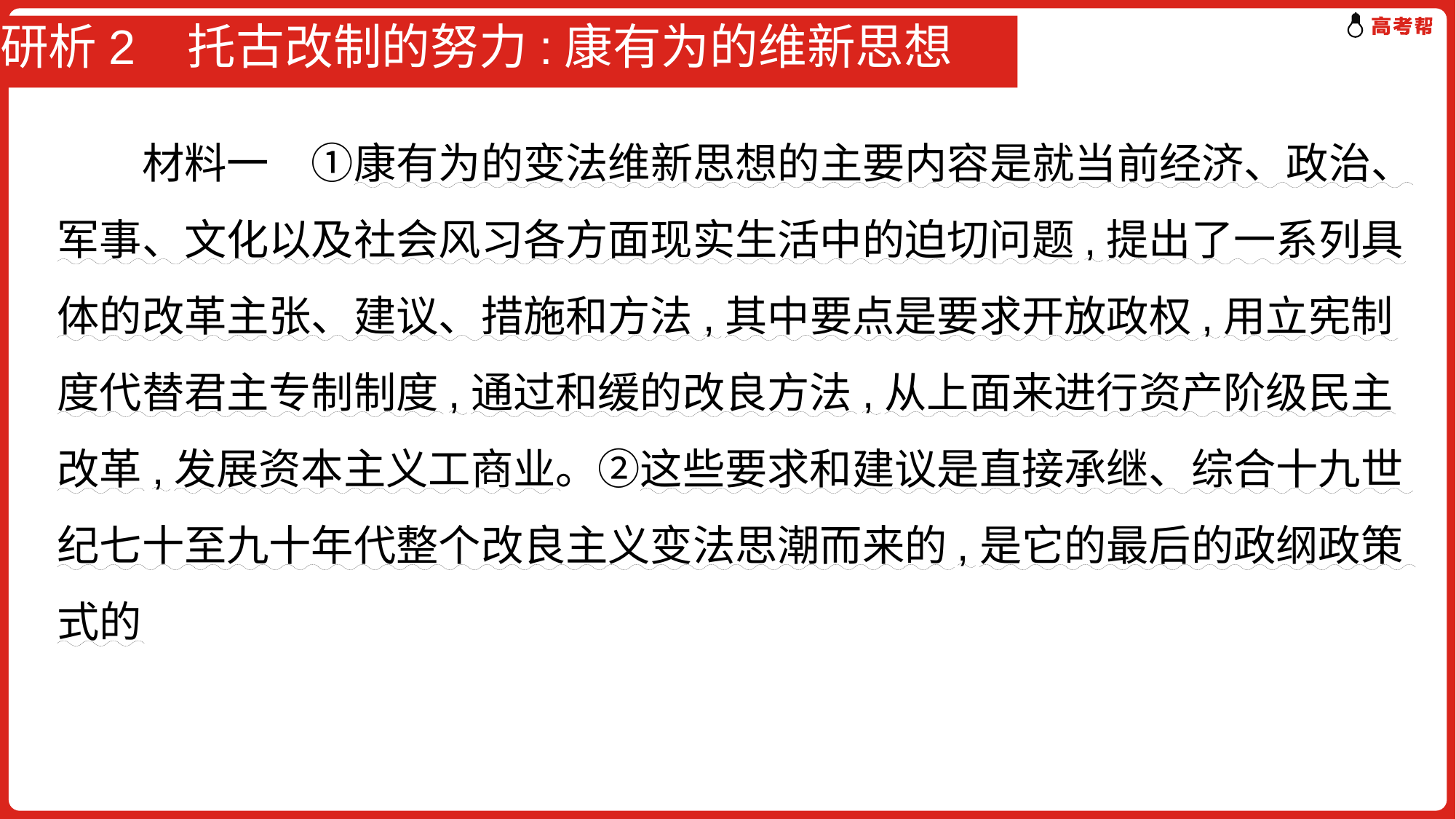

# 研析2   托古改制的努力:康有为的维新思想
　　材料一　①康有为的变法维新思想的主要内容是就当前经济、政治、军事、文化以及社会风习各方面现实生活中的迫切问题,提出了一系列具体的改革主张、建议、措施和方法,其中要点是要求开放政权,用立宪制度代替君主专制制度,通过和缓的改良方法,从上面来进行资产阶级民主改革,发展资本主义工商业。②这些要求和建议是直接承继、综合十九世纪七十至九十年代整个改良主义变法思潮而来的,是它的最后的政纲政策式的